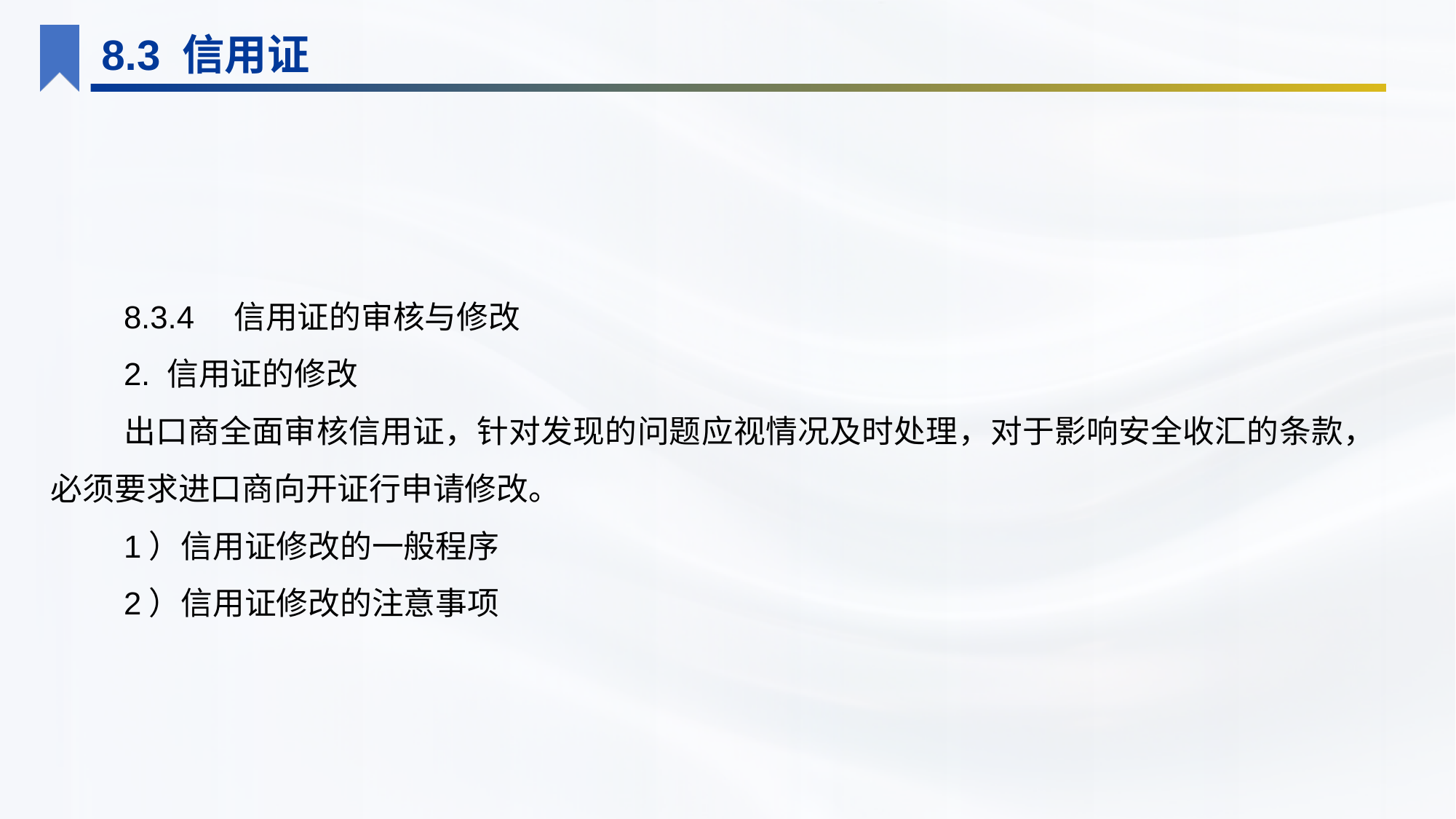

8.3 信用证
8.3.4　信用证的审核与修改
2. 信用证的修改
出口商全面审核信用证，针对发现的问题应视情况及时处理，对于影响安全收汇的条款，必须要求进口商向开证行申请修改。
1）信用证修改的一般程序
2）信用证修改的注意事项